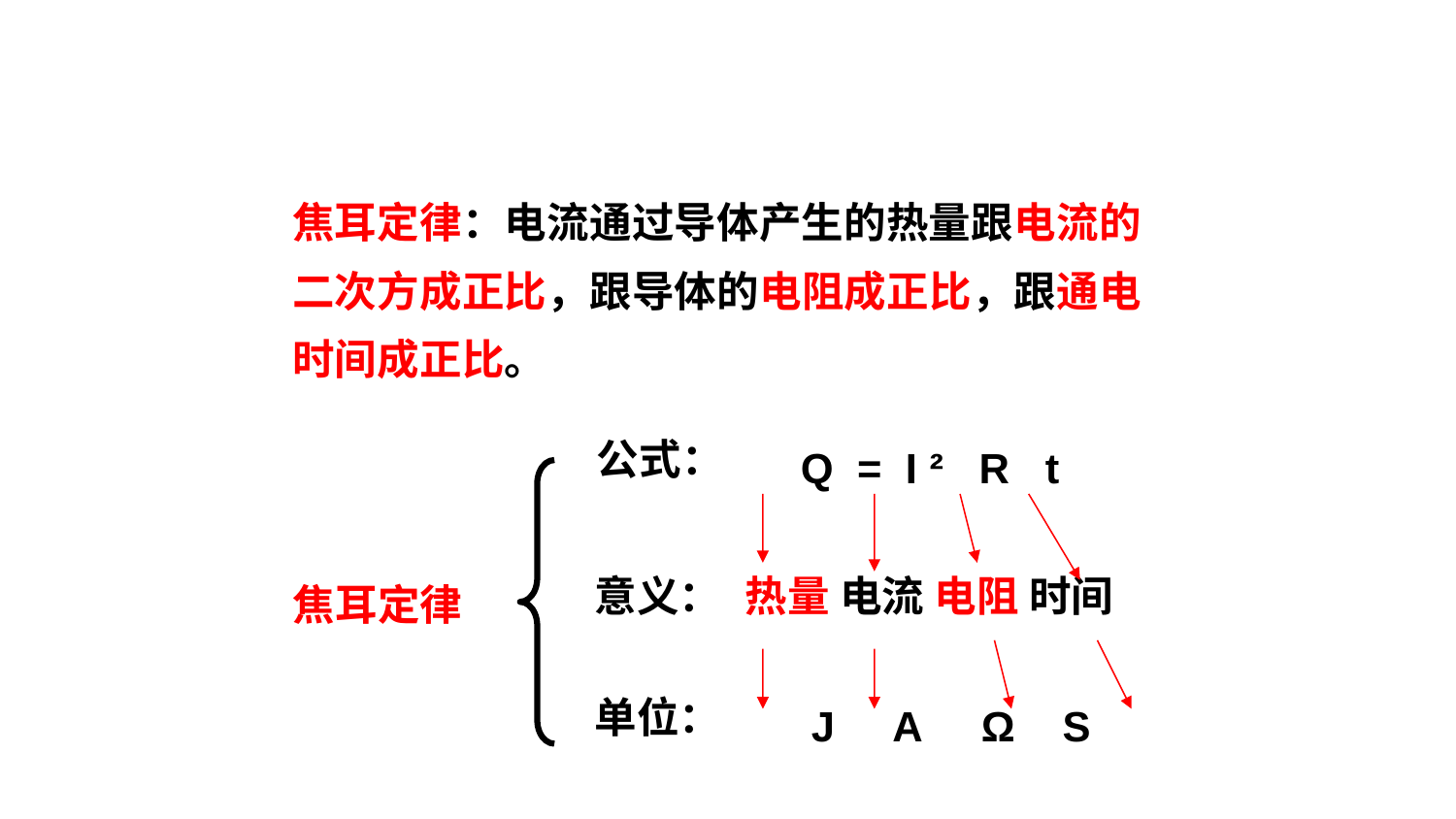

焦耳定律：电流通过导体产生的热量跟电流的二次方成正比，跟导体的电阻成正比，跟通电时间成正比。
公式：
Q  =  I ²   R   t

意义：
热量 电流 电阻 时间
焦耳定律

单位：
J     A     Ω    S